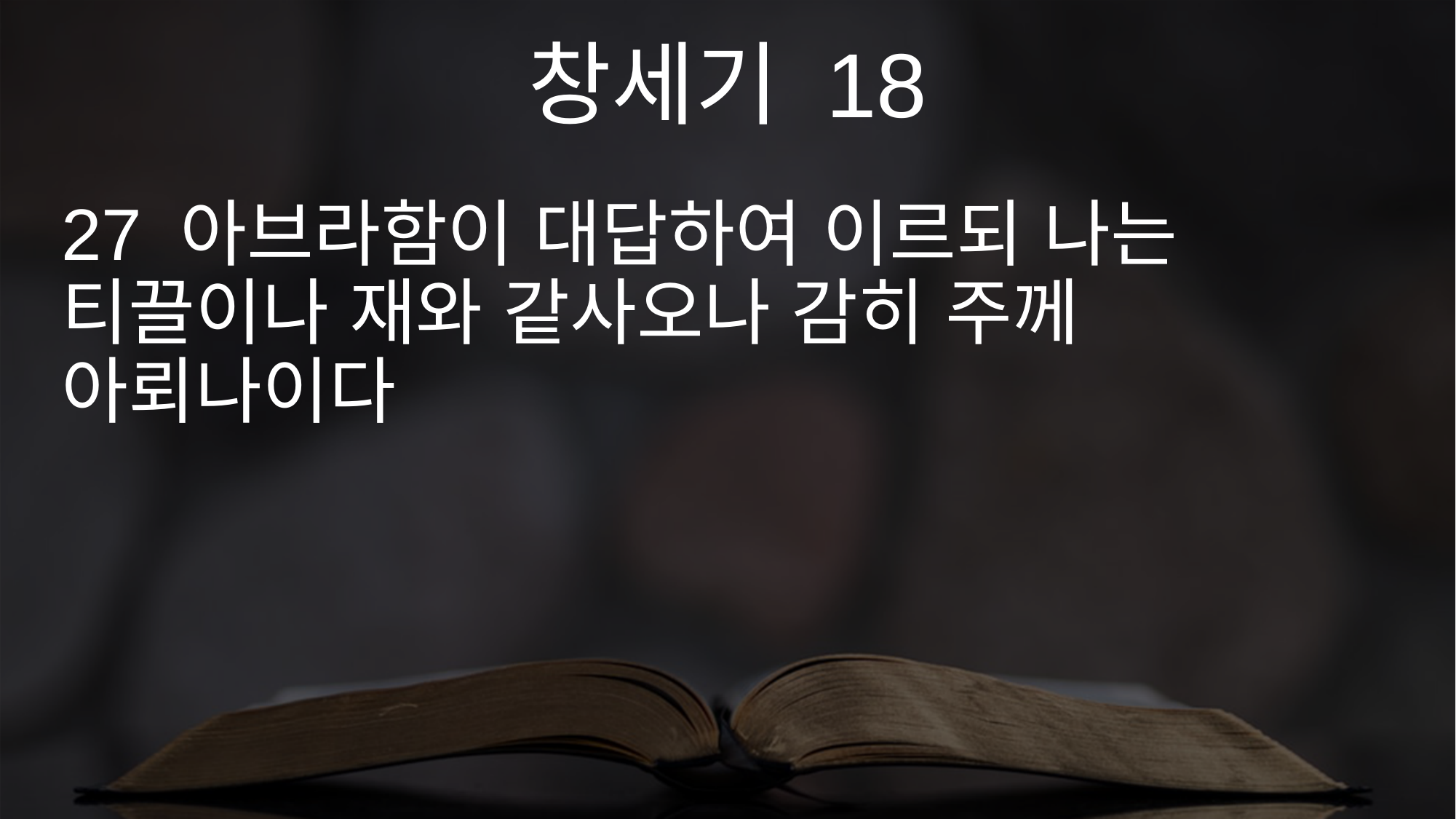

창세기 18
27 아브라함이 대답하여 이르되 나는 티끌이나 재와 같사오나 감히 주께 아뢰나이다